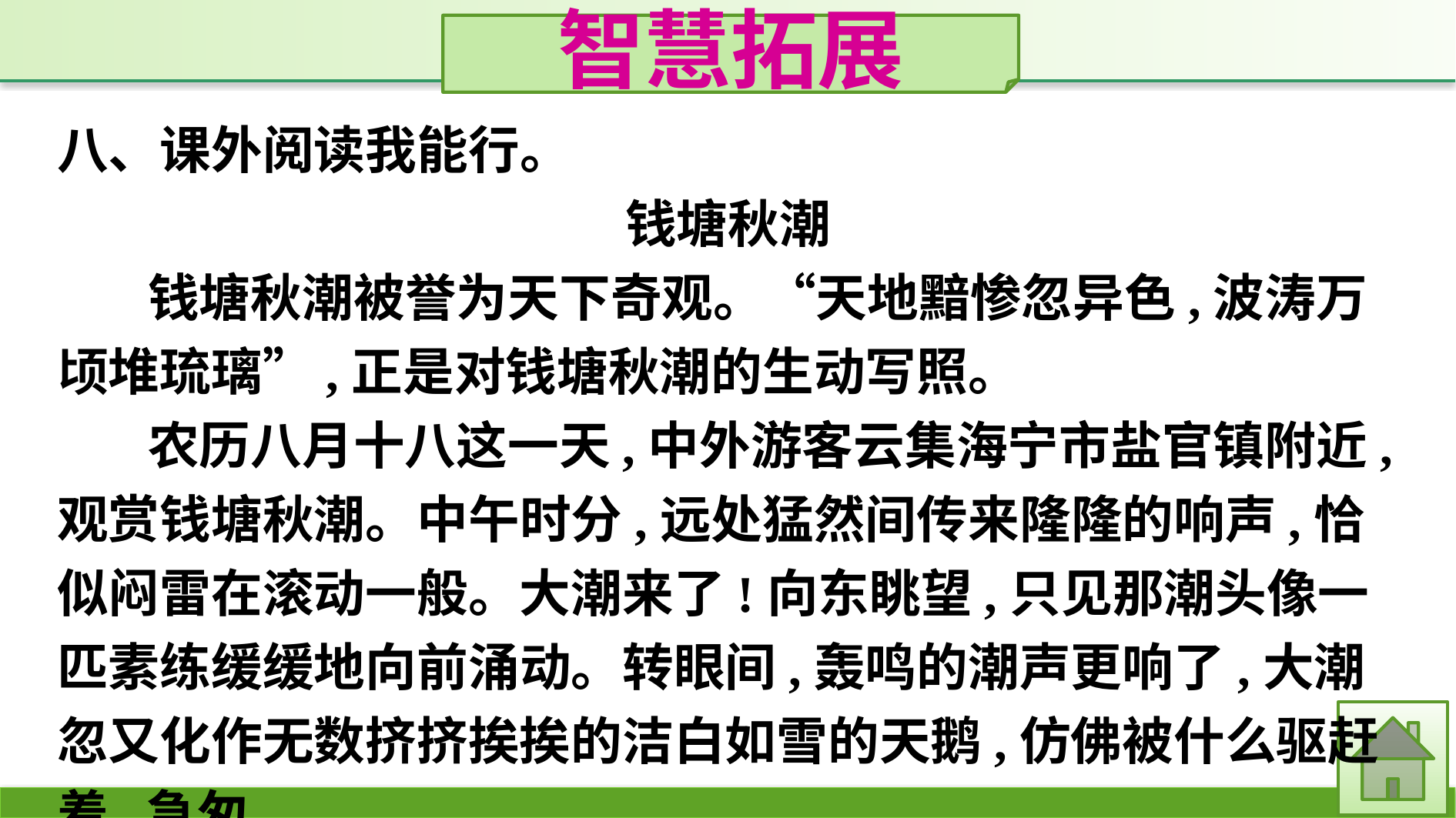

智慧拓展
八、课外阅读我能行。
钱塘秋潮
钱塘秋潮被誉为天下奇观。“天地黯惨忽异色,波涛万顷堆琉璃”,正是对钱塘秋潮的生动写照。
农历八月十八这一天,中外游客云集海宁市盐官镇附近,观赏钱塘秋潮。中午时分,远处猛然间传来隆隆的响声,恰似闷雷在滚动一般。大潮来了!向东眺望,只见那潮头像一匹素练缓缓地向前涌动。转眼间,轰鸣的潮声更响了,大潮忽又化作无数挤挤挨挨的洁白如雪的天鹅,仿佛被什么驱赶着,急匆